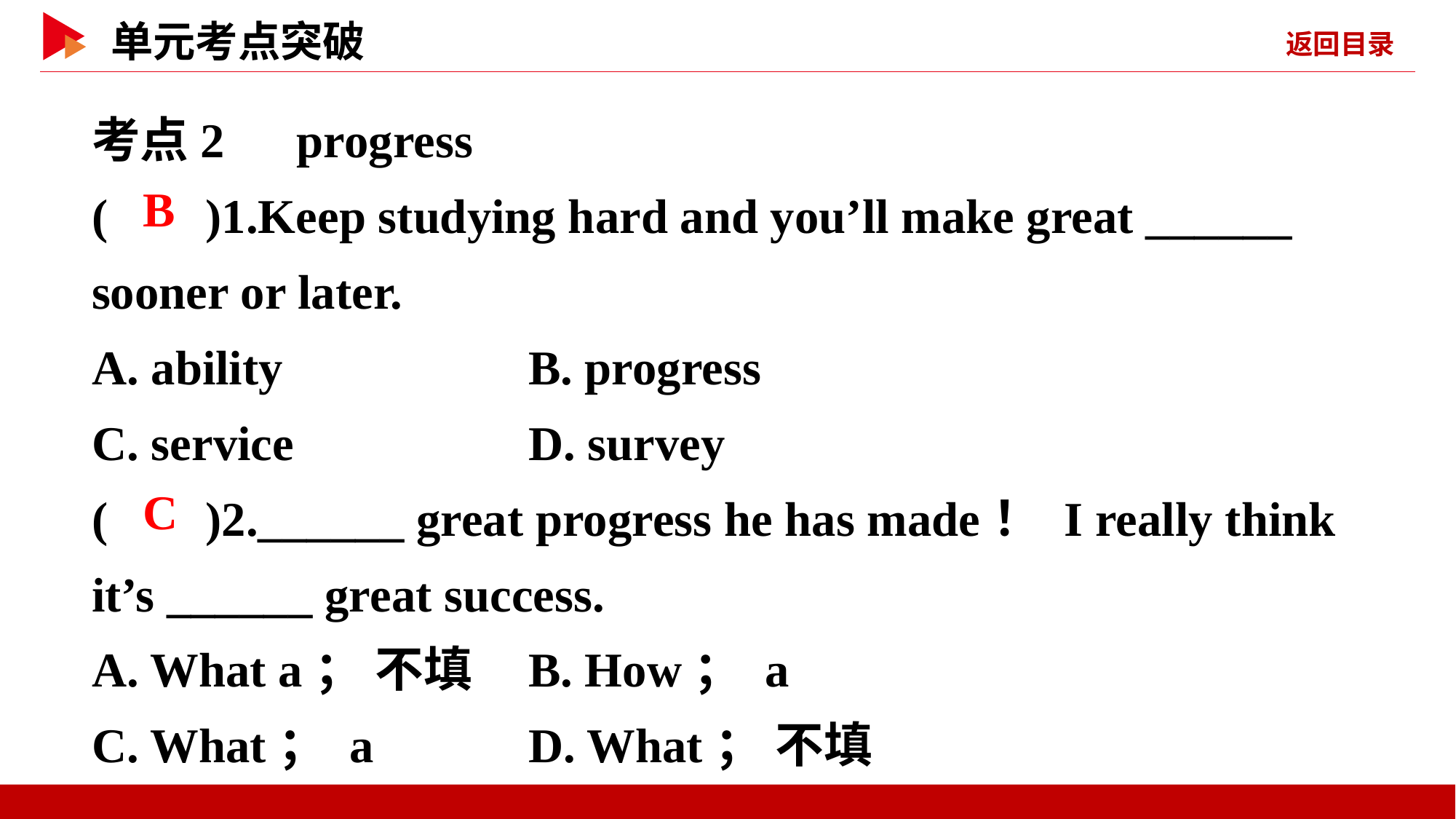

考点2　progress
(        )1.Keep studying hard and you’ll make great ______ sooner or later.
A. ability			B. progress
C. service			D. survey
(        )2.______ great progress he has made！ I really think it’s ______ great success.
A. What a； 不填	B. How； a
C. What； a		D. What； 不填
   B
   C